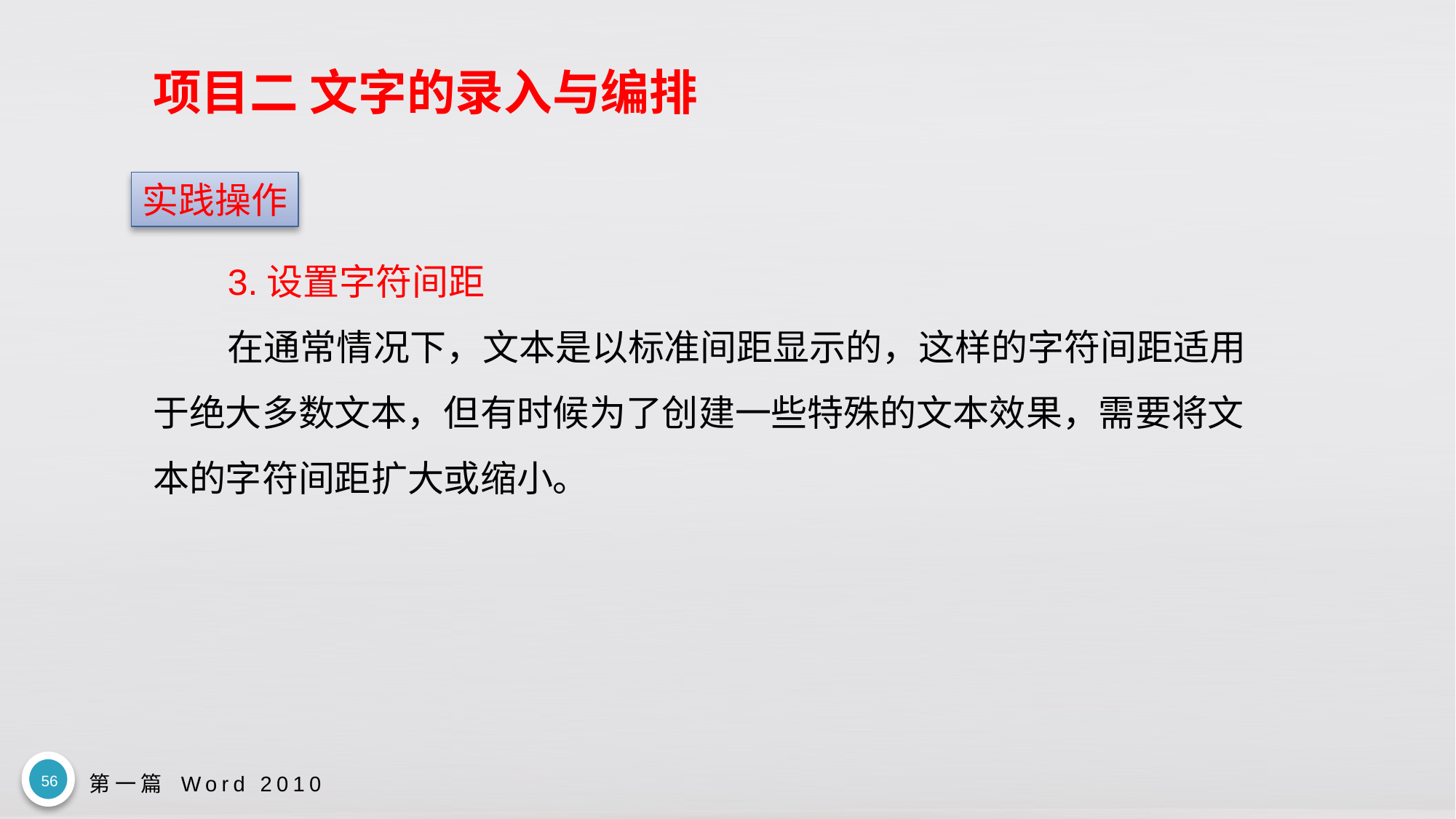

# 项目二 文字的录入与编排
实践操作
3.设置字符间距
在通常情况下，文本是以标准间距显示的，这样的字符间距适用于绝大多数文本，但有时候为了创建一些特殊的文本效果，需要将文本的字符间距扩大或缩小。
56